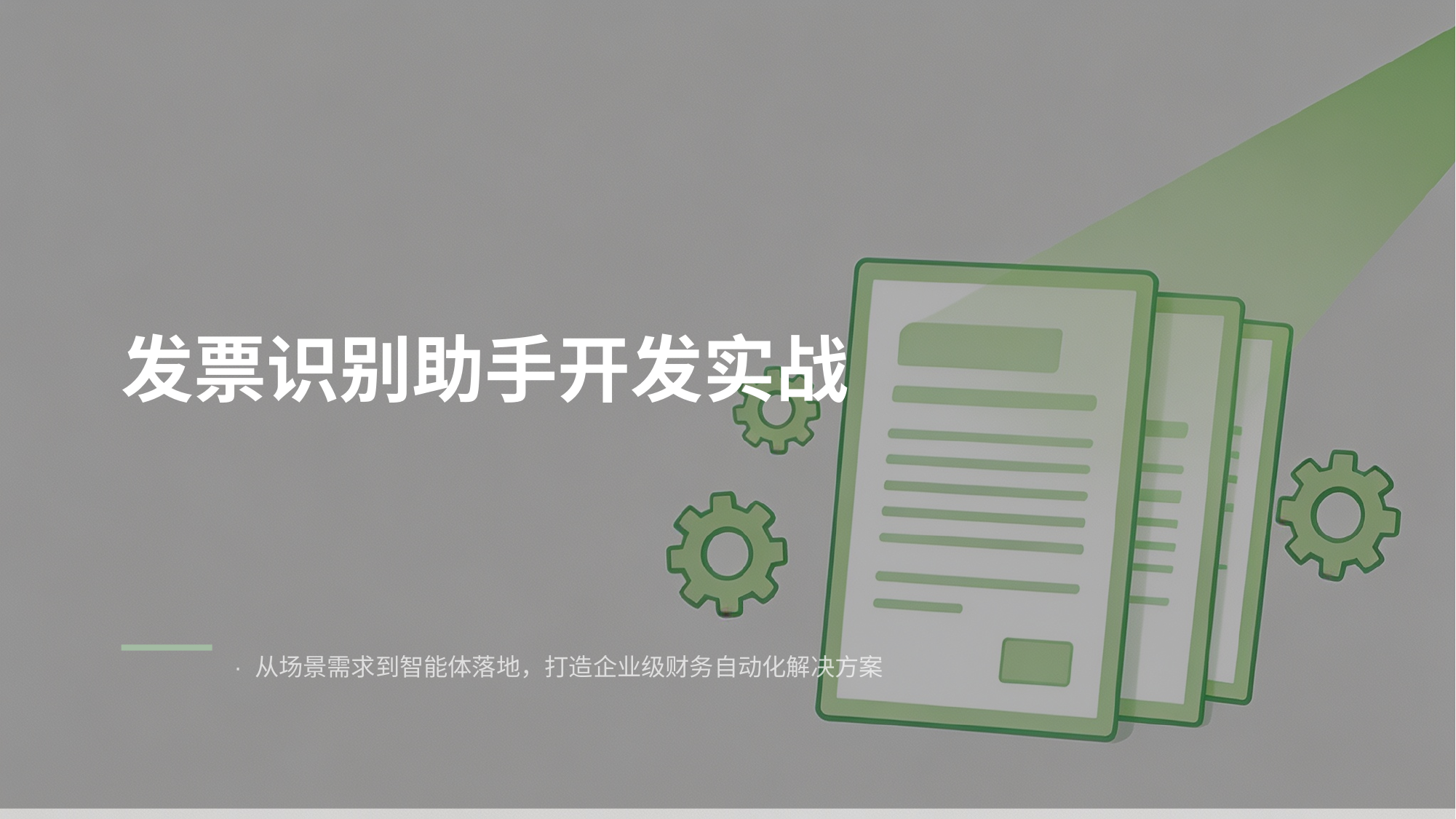

发票识别助手开发实战
 · 从场景需求到智能体落地，打造企业级财务自动化解决方案